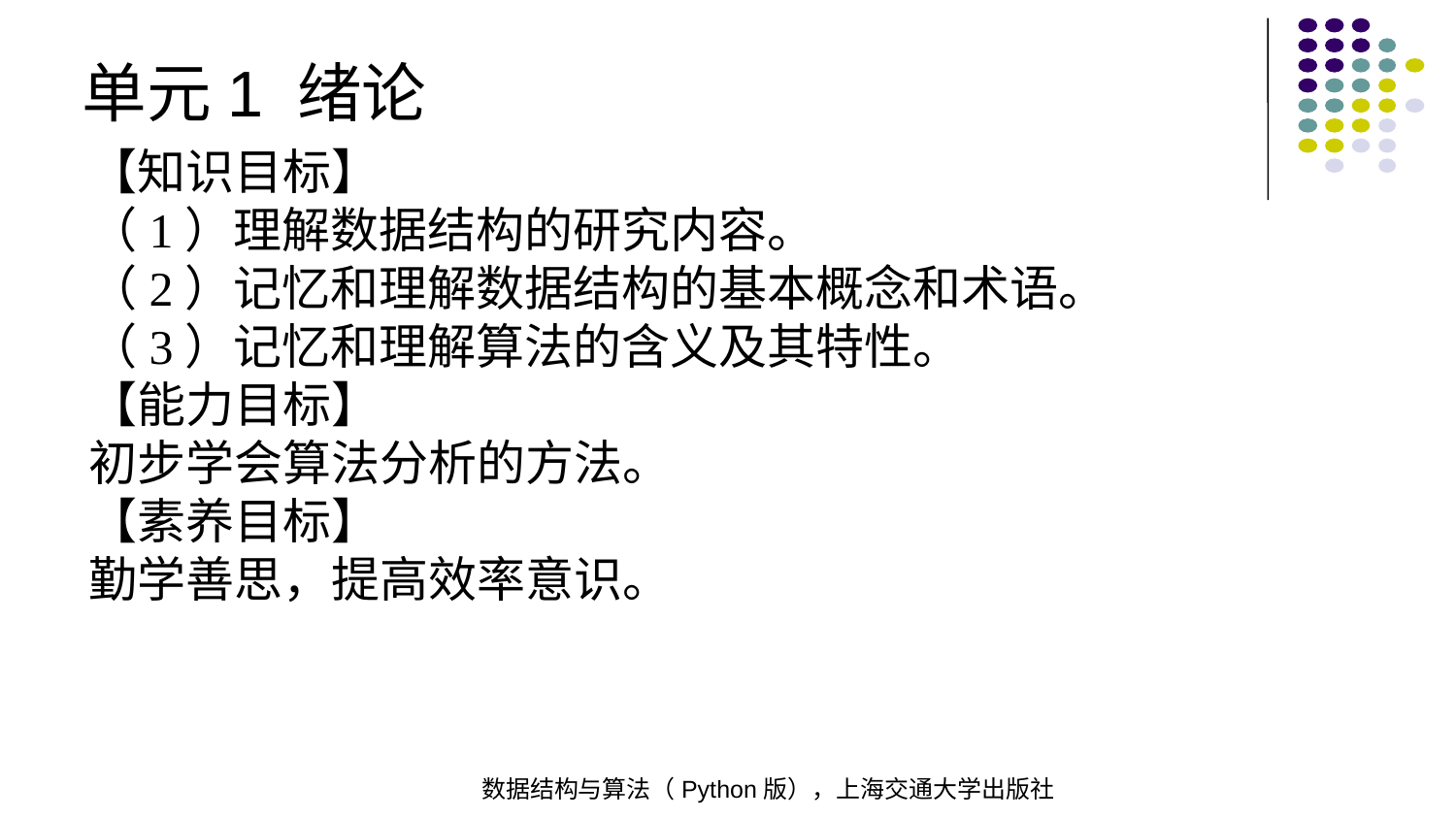

单元1 绪论
【知识目标】
（1）理解数据结构的研究内容。
（2）记忆和理解数据结构的基本概念和术语。
（3）记忆和理解算法的含义及其特性。
【能力目标】
初步学会算法分析的方法。
【素养目标】
勤学善思，提高效率意识。